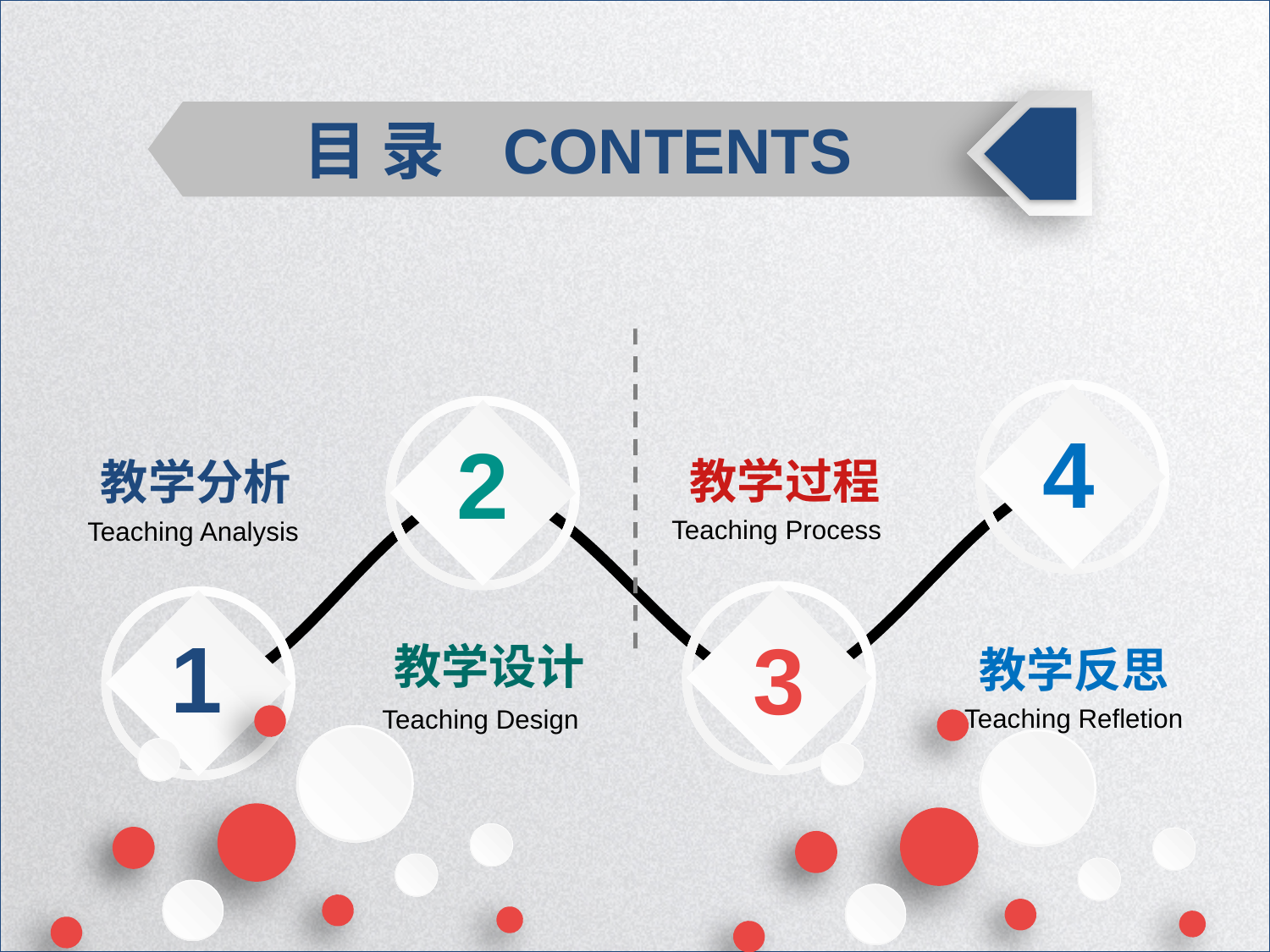

目 录   CONTENTS

4

2
教学过程
Teaching Process
教学分析
Teaching Analysis

3

1
教学设计
Teaching Design
教学反思
Teaching Refletion